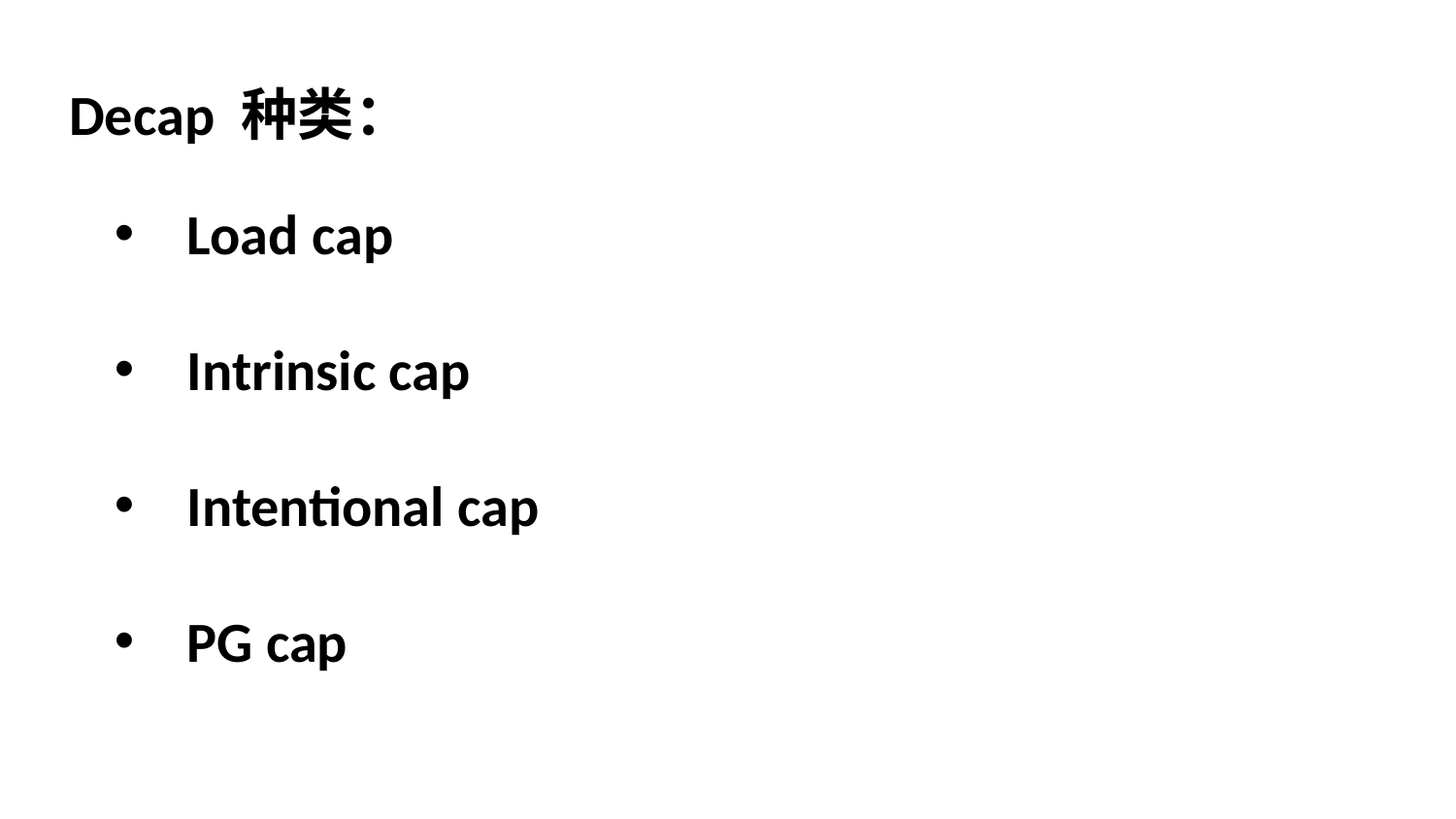

Decap 种类：
Load cap

Intrinsic cap

Intentional cap

PG cap